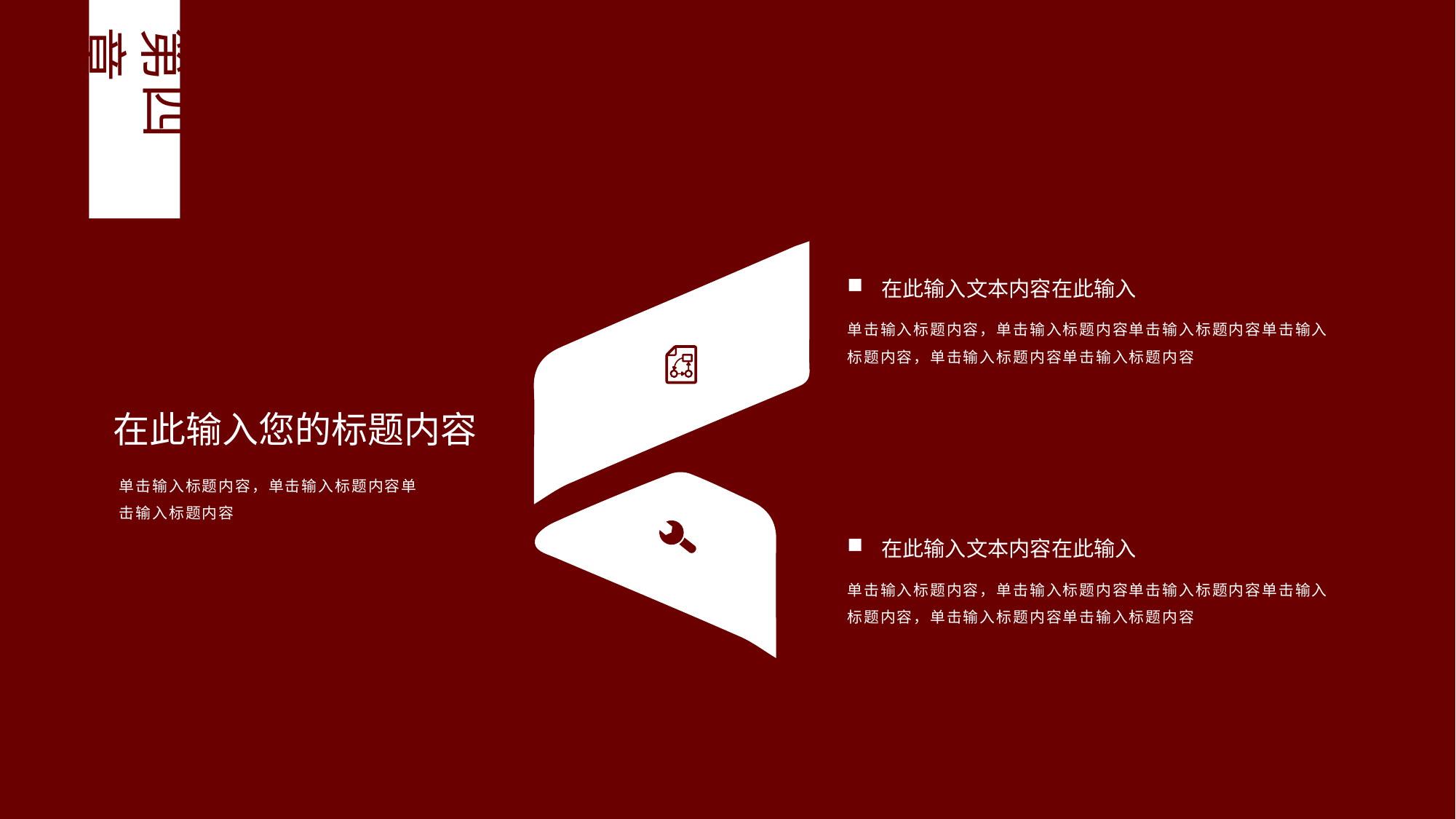

第四章

在此输入文本内容在此输入
单击输入标题内容，单击输入标题内容单击输入标题内容单击输入标题内容，单击输入标题内容单击输入标题内容

在此输入您的标题内容
单击输入标题内容，单击输入标题内容单击输入标题内容

在此输入文本内容在此输入
单击输入标题内容，单击输入标题内容单击输入标题内容单击输入标题内容，单击输入标题内容单击输入标题内容